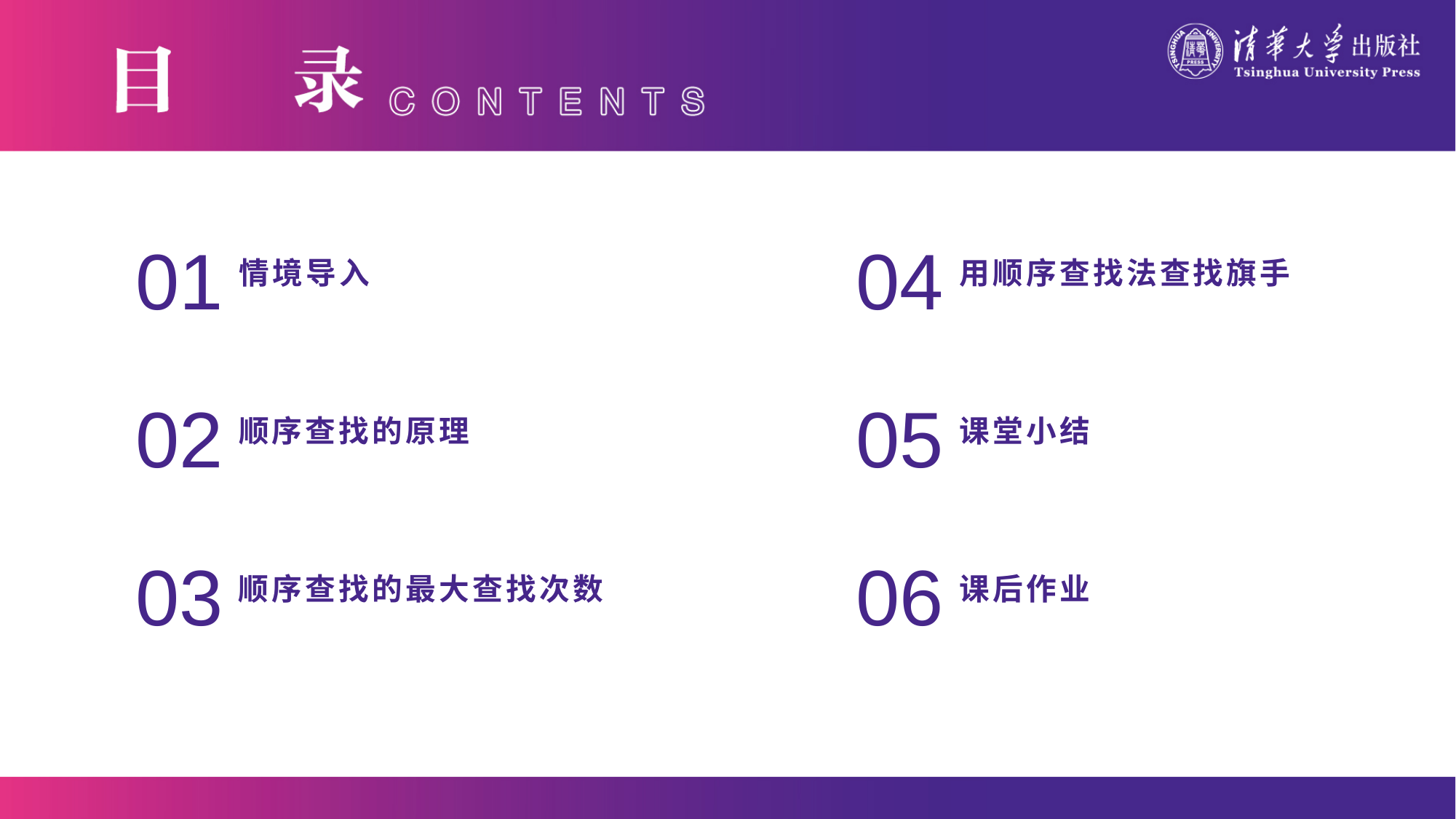

01
01
情境导入

04
用顺序查找法查找旗手

02
顺序查找的原理

05
课堂小结

03
顺序查找的最大查找次数

06
课后作业